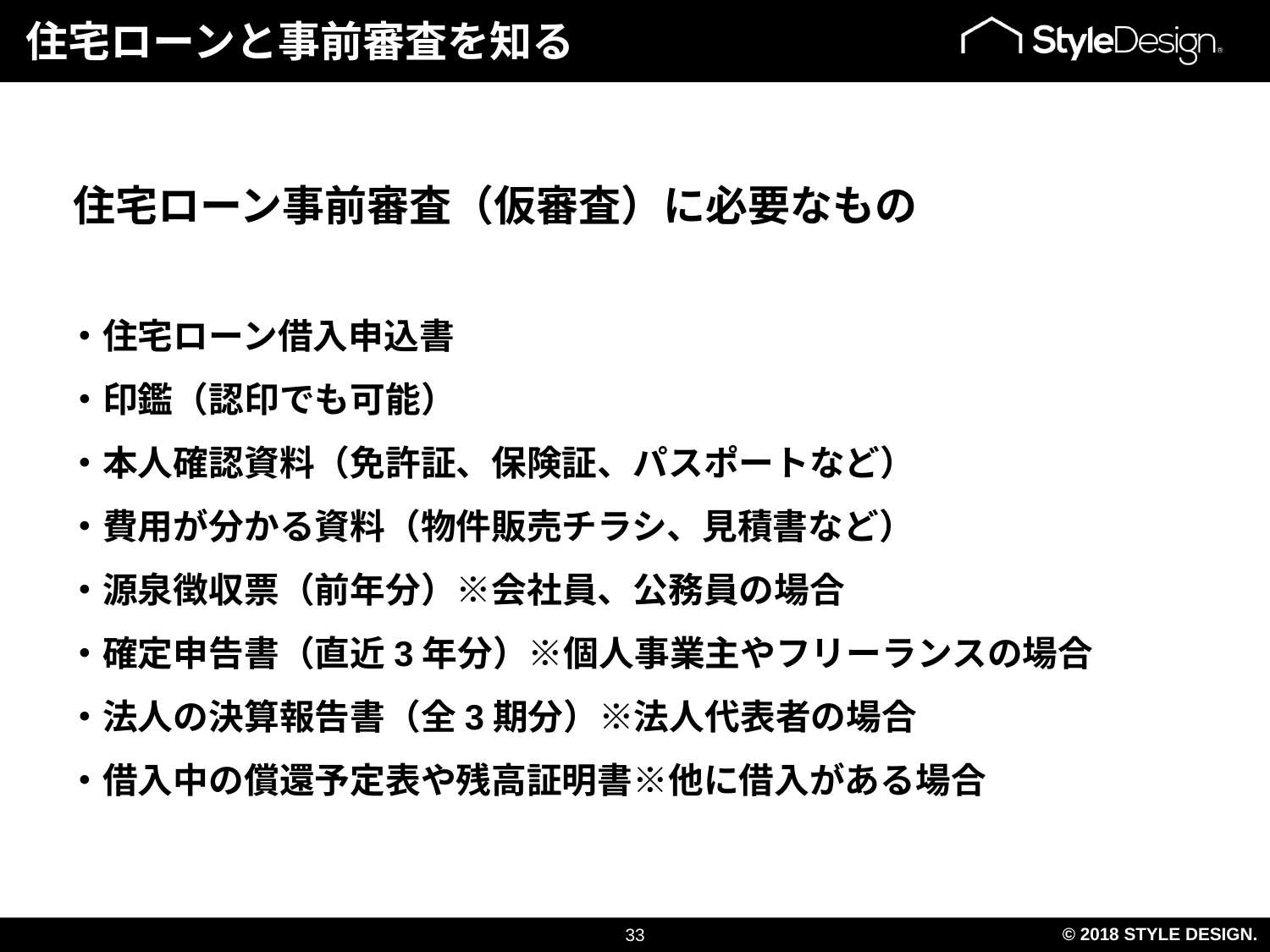

住宅ローンと事前審査を知る
住宅ローン事前審査（仮審査）に必要なもの
・住宅ローン借入申込書
・印鑑（認印でも可能）
・本人確認資料（免許証、保険証、パスポートなど）
・費用が分かる資料（物件販売チラシ、見積書など）
・源泉徴収票（前年分）※会社員、公務員の場合
・確定申告書（直近3年分）※個人事業主やフリーランスの場合
・法人の決算報告書（全3期分）※法人代表者の場合
・借入中の償還予定表や残高証明書※他に借入がある場合
33